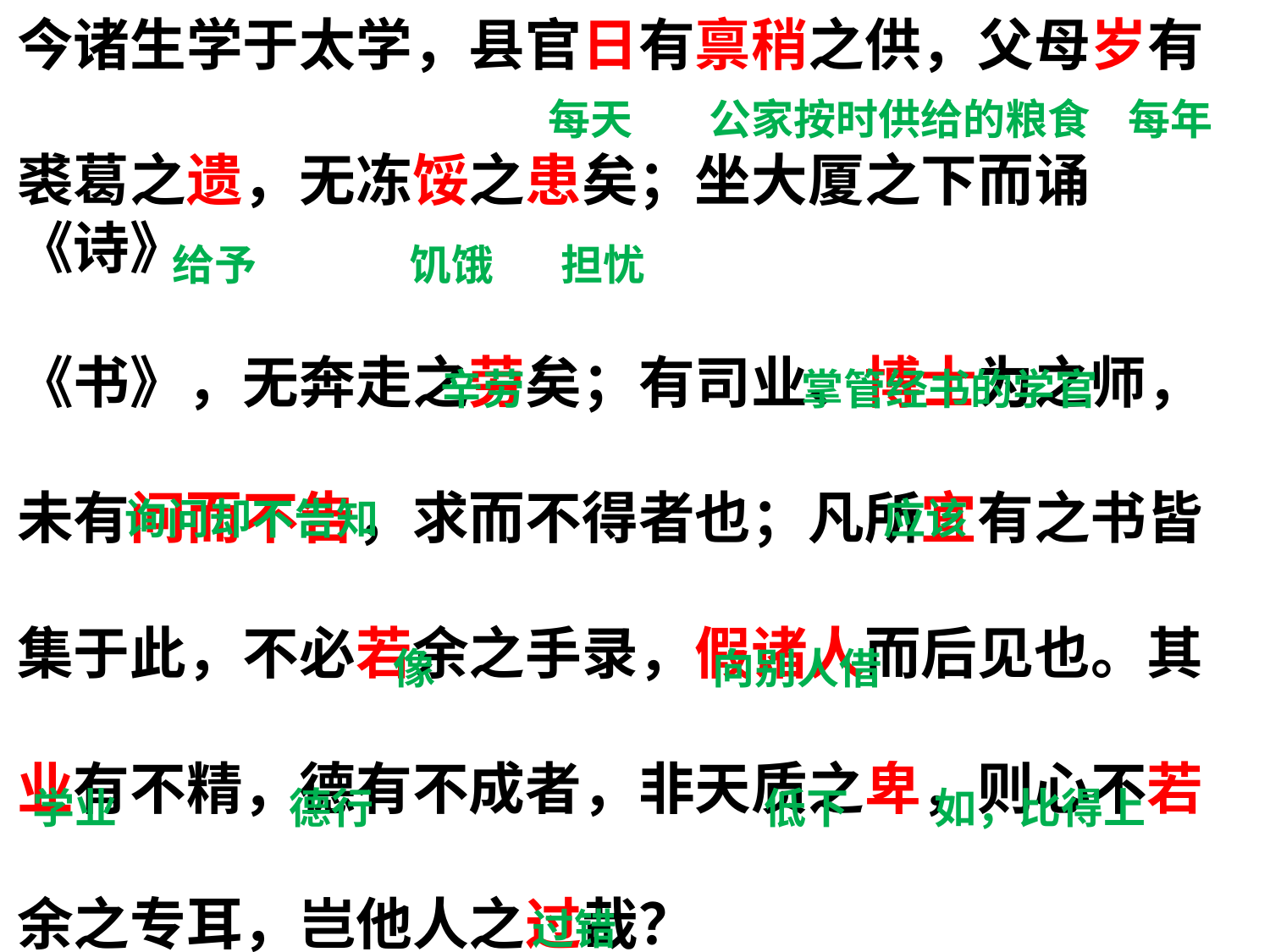

今诸生学于太学，县官日有禀稍之供，父母岁有

裘葛之遗，无冻馁之患矣；坐大厦之下而诵《诗》

《书》，无奔走之劳矣；有司业、博士为之师，

未有问而不告，求而不得者也；凡所宜有之书皆

集于此，不必若余之手录，假诸人而后见也。其

业有不精，德有不成者，非天质之卑，则心不若

余之专耳，岂他人之过哉？
每天        公家按时供给的粮食    每年
     给予                饥饿       担忧
       辛劳                             掌管经书的学官
询问却不告知                                                     应该
          像                             向别人借
学业                  德行                                         低下         如，比得上
过错